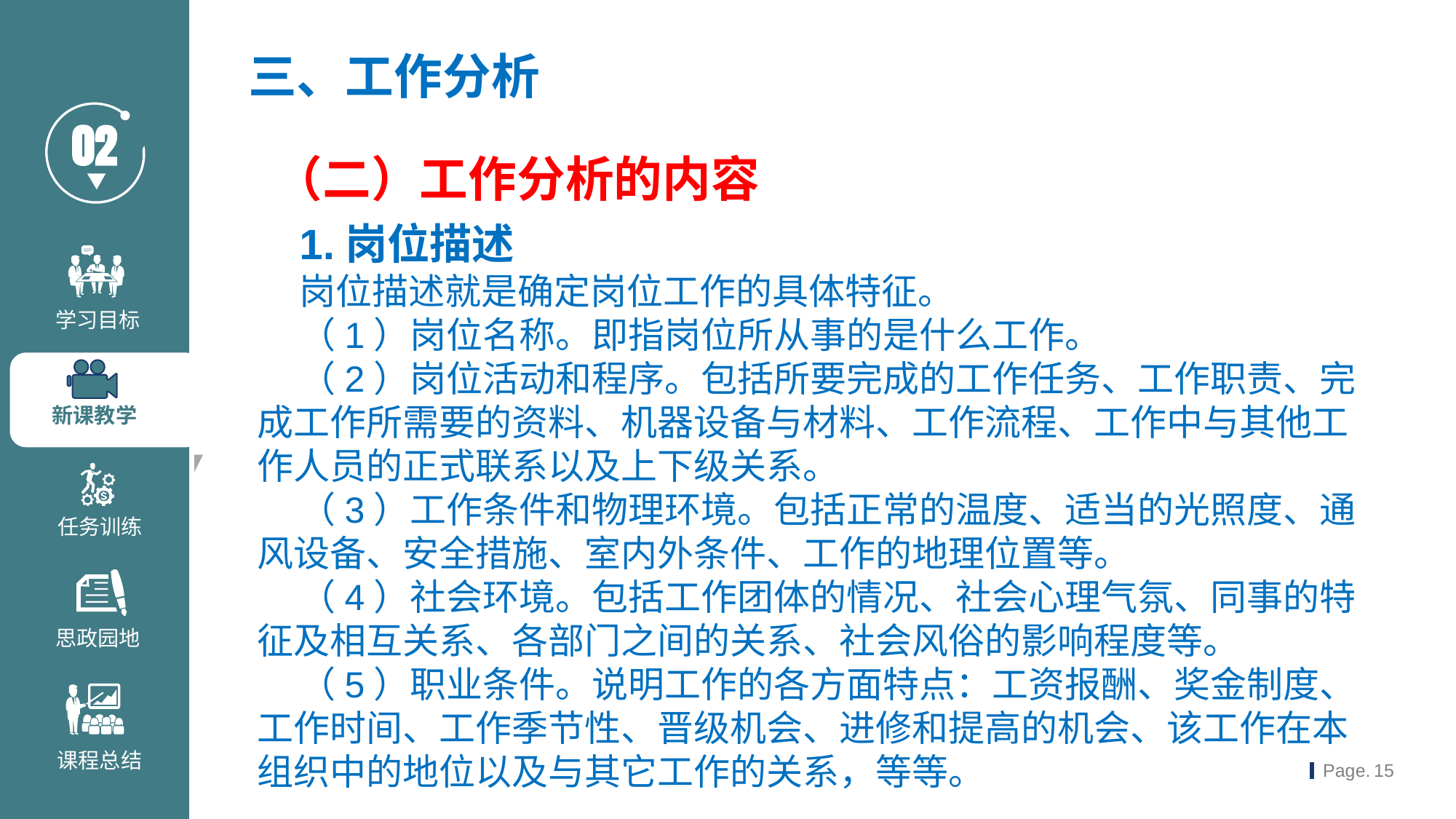

三、工作分析
（二）工作分析的内容
1.岗位描述
岗位描述就是确定岗位工作的具体特征。
（1）岗位名称。即指岗位所从事的是什么工作。
（2）岗位活动和程序。包括所要完成的工作任务、工作职责、完成工作所需要的资料、机器设备与材料、工作流程、工作中与其他工作人员的正式联系以及上下级关系。
（3）工作条件和物理环境。包括正常的温度、适当的光照度、通风设备、安全措施、室内外条件、工作的地理位置等。
（4）社会环境。包括工作团体的情况、社会心理气氛、同事的特征及相互关系、各部门之间的关系、社会风俗的影响程度等。
（5）职业条件。说明工作的各方面特点：工资报酬、奖金制度、工作时间、工作季节性、晋级机会、进修和提高的机会、该工作在本组织中的地位以及与其它工作的关系，等等。